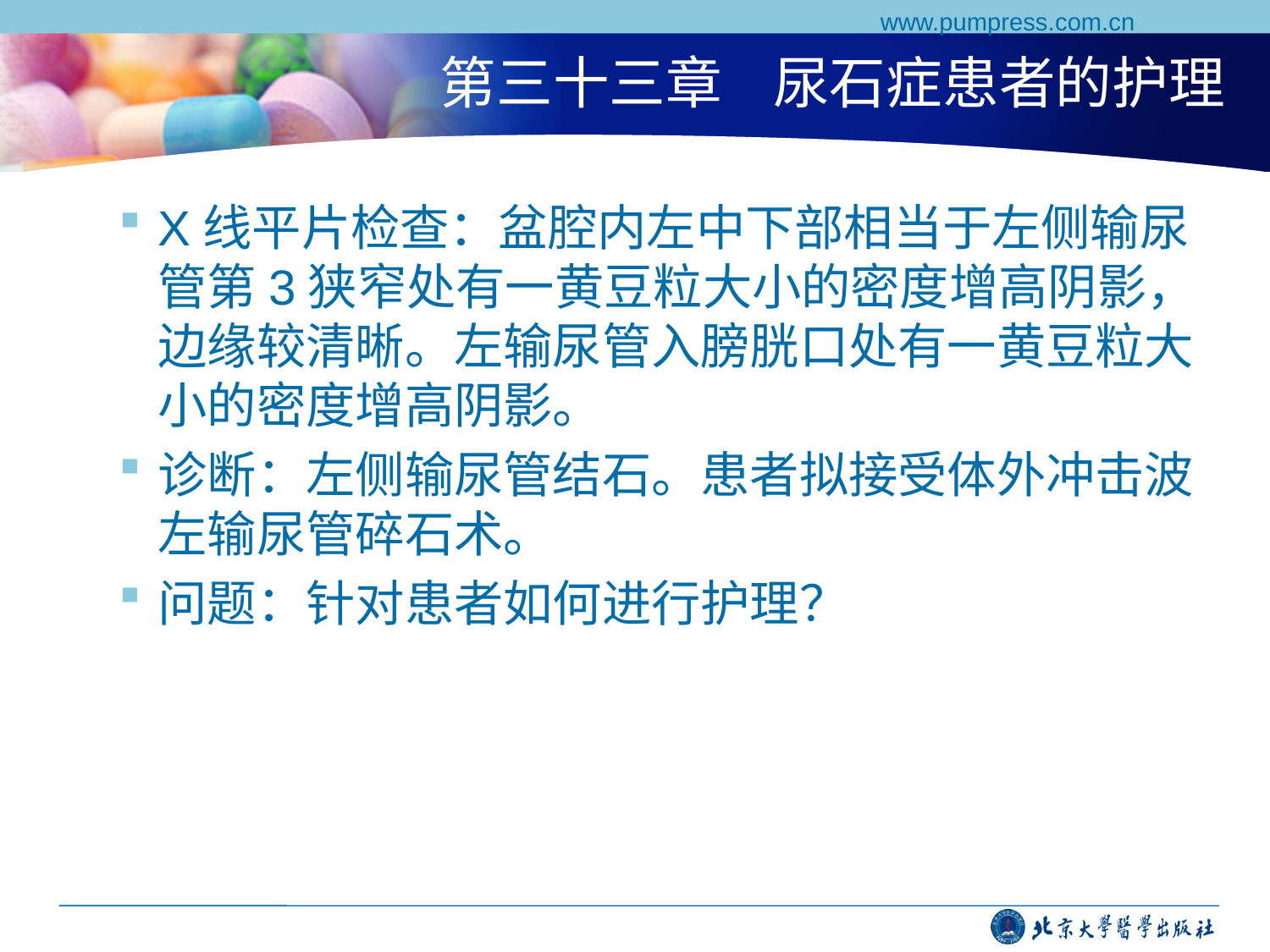

www.pumpress.com.cn
# 第三十三章    尿石症患者的护理
X线平片检查：盆腔内左中下部相当于左侧输尿管第3狭窄处有一黄豆粒大小的密度增高阴影，边缘较清晰。左输尿管入膀胱口处有一黄豆粒大小的密度增高阴影。
诊断：左侧输尿管结石。患者拟接受体外冲击波左输尿管碎石术。
问题：针对患者如何进行护理？